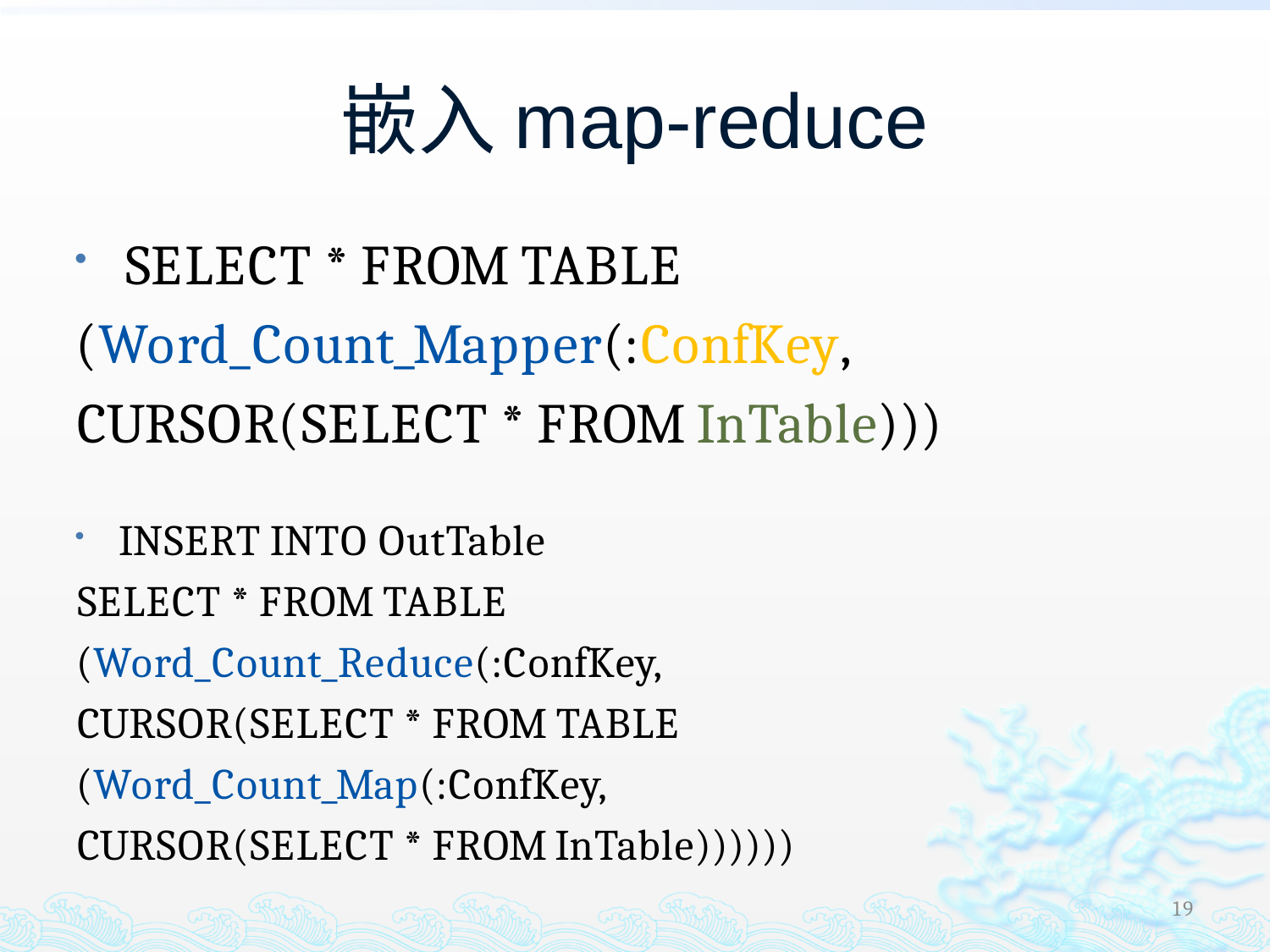

# 嵌入map-reduce
SELECT * FROM TABLE
(Word_Count_Mapper(:ConfKey,
CURSOR(SELECT * FROM InTable)))
INSERT INTO OutTable
SELECT * FROM TABLE
(Word_Count_Reduce(:ConfKey,
CURSOR(SELECT * FROM TABLE
(Word_Count_Map(:ConfKey,
CURSOR(SELECT * FROM InTable))))))
19